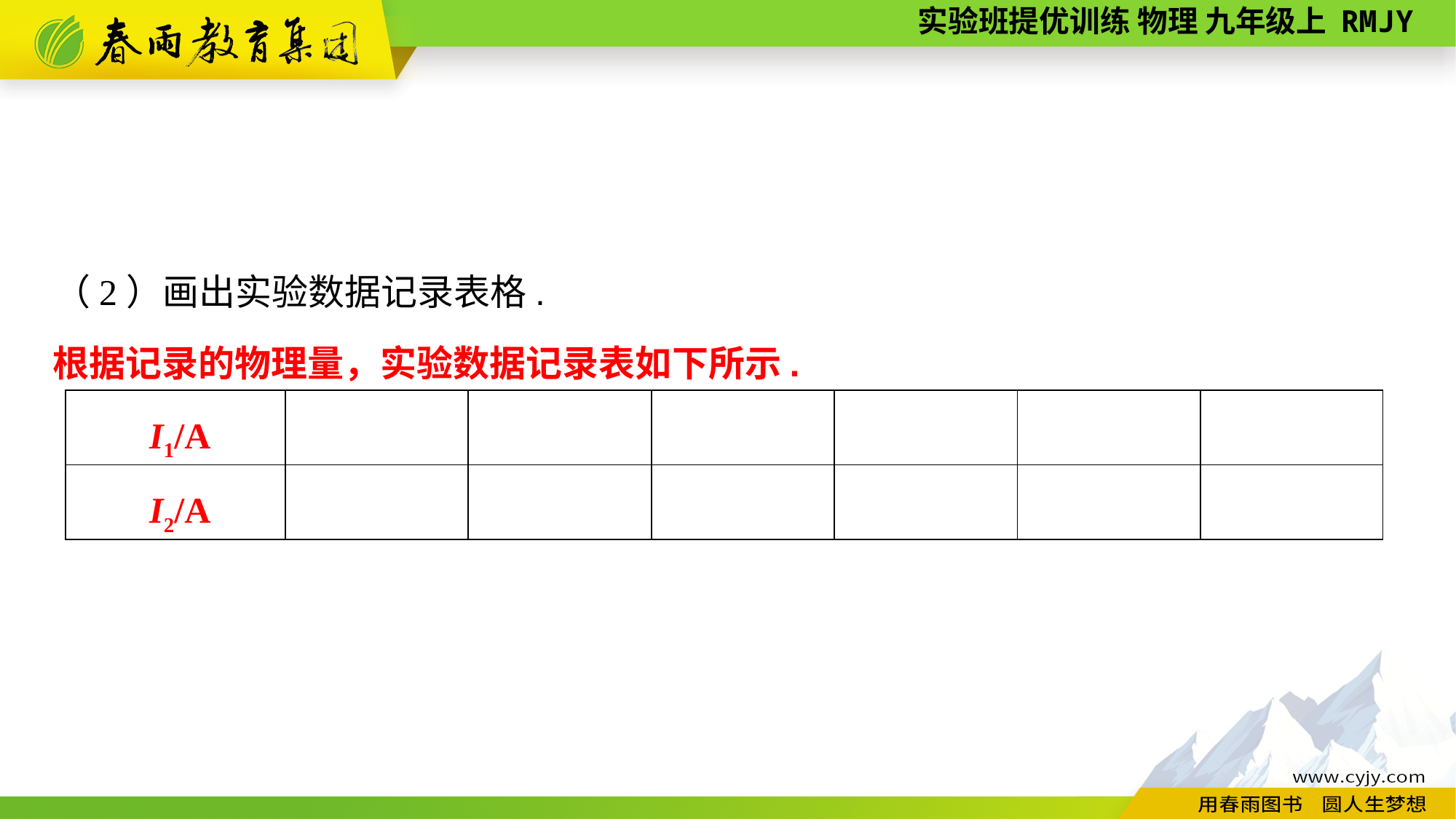

（2）画出实验数据记录表格.
根据记录的物理量，实验数据记录表如下所示.
| I1/A |  |  |  |  |  |  |
| --- | --- | --- | --- | --- | --- | --- |
| I2/A |  |  |  |  |  |  |